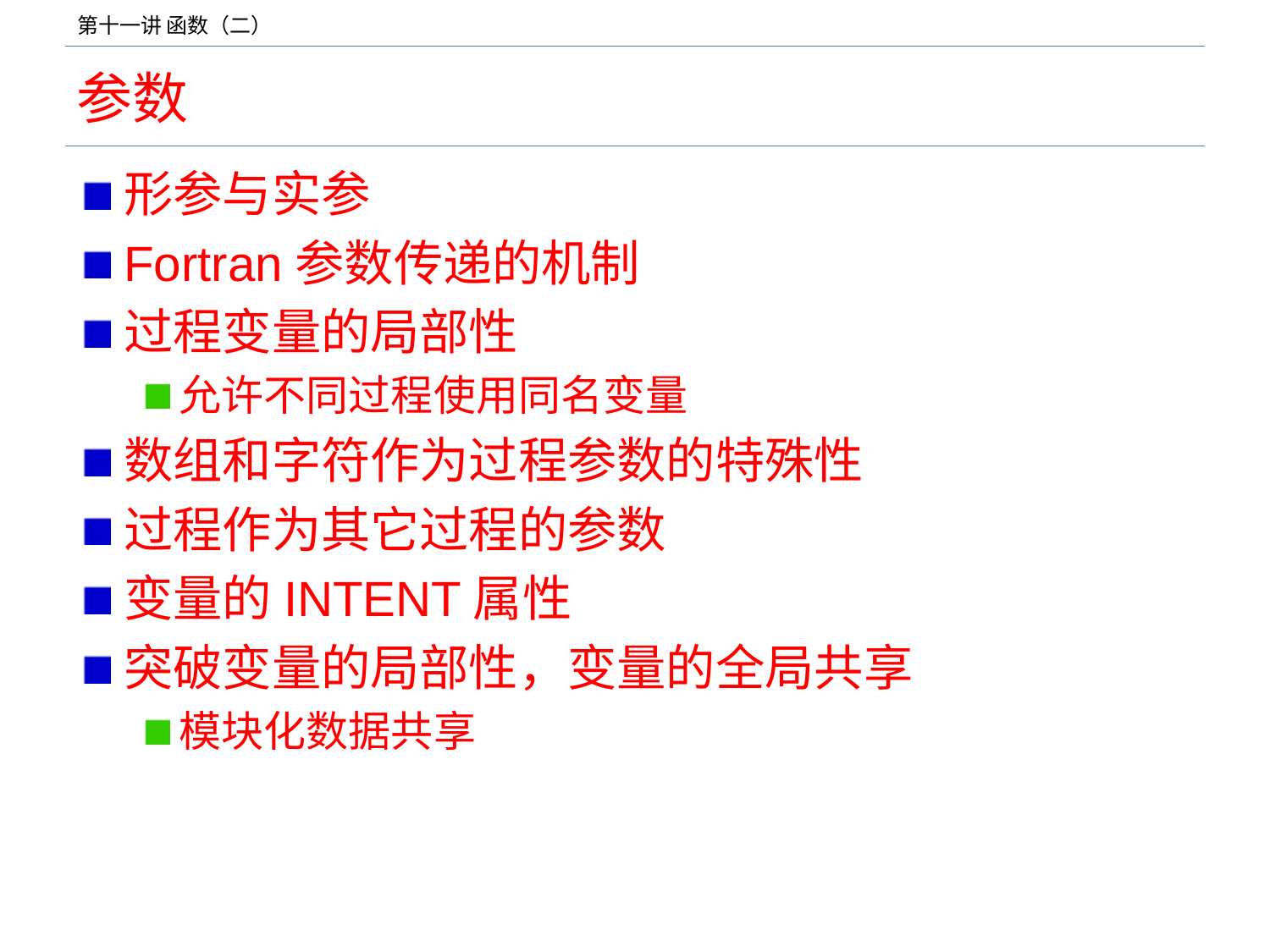

# 参数
形参与实参
Fortran参数传递的机制
过程变量的局部性
允许不同过程使用同名变量
数组和字符作为过程参数的特殊性
过程作为其它过程的参数
变量的INTENT属性
突破变量的局部性，变量的全局共享
模块化数据共享